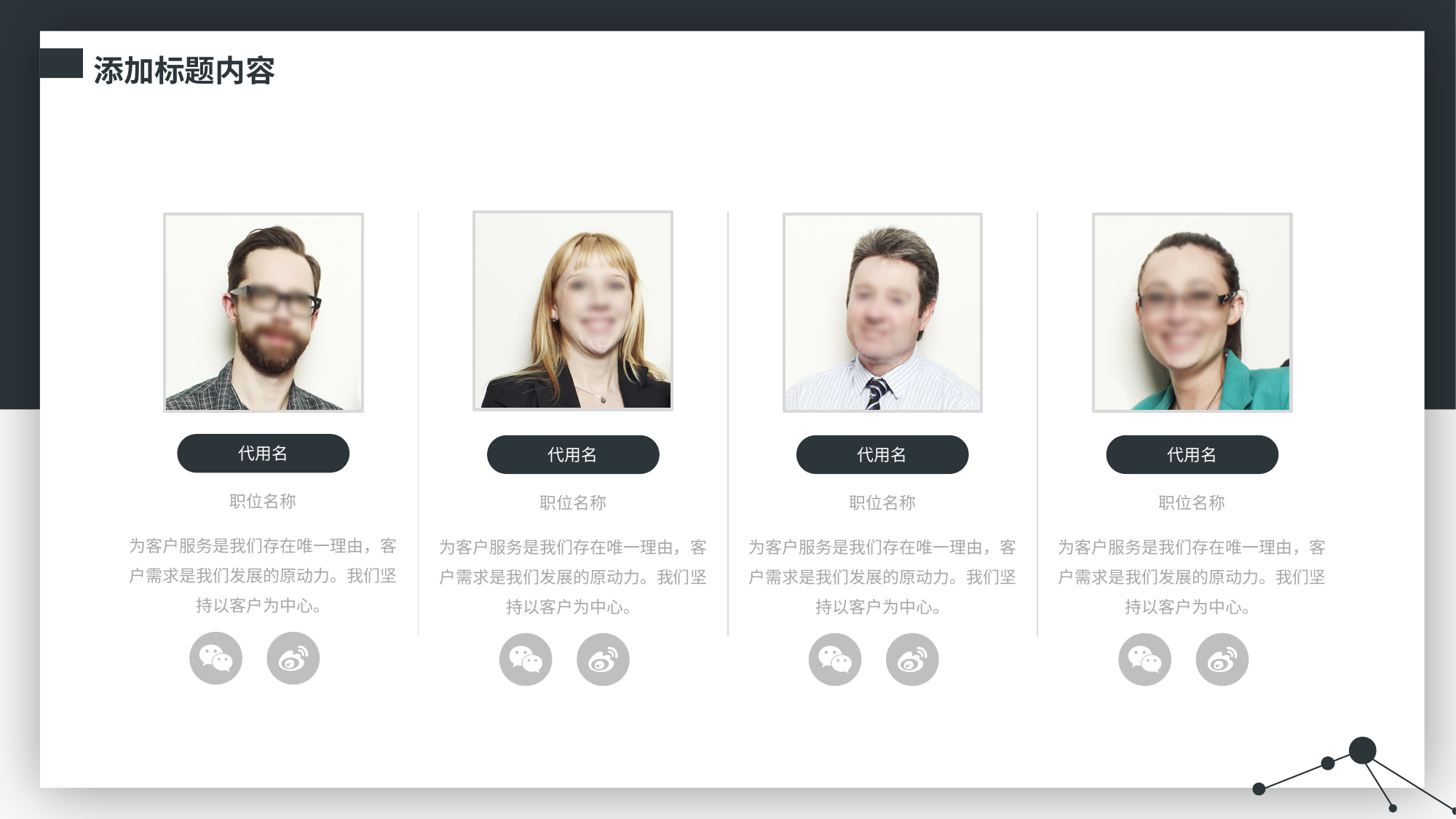

添加标题内容

代用名
职位名称
为客户服务是我们存在唯一理由，客户需求是我们发展的原动力。我们坚持以客户为中心。

代用名
职位名称
为客户服务是我们存在唯一理由，客户需求是我们发展的原动力。我们坚持以客户为中心。

代用名
职位名称
为客户服务是我们存在唯一理由，客户需求是我们发展的原动力。我们坚持以客户为中心。

代用名
职位名称
为客户服务是我们存在唯一理由，客户需求是我们发展的原动力。我们坚持以客户为中心。